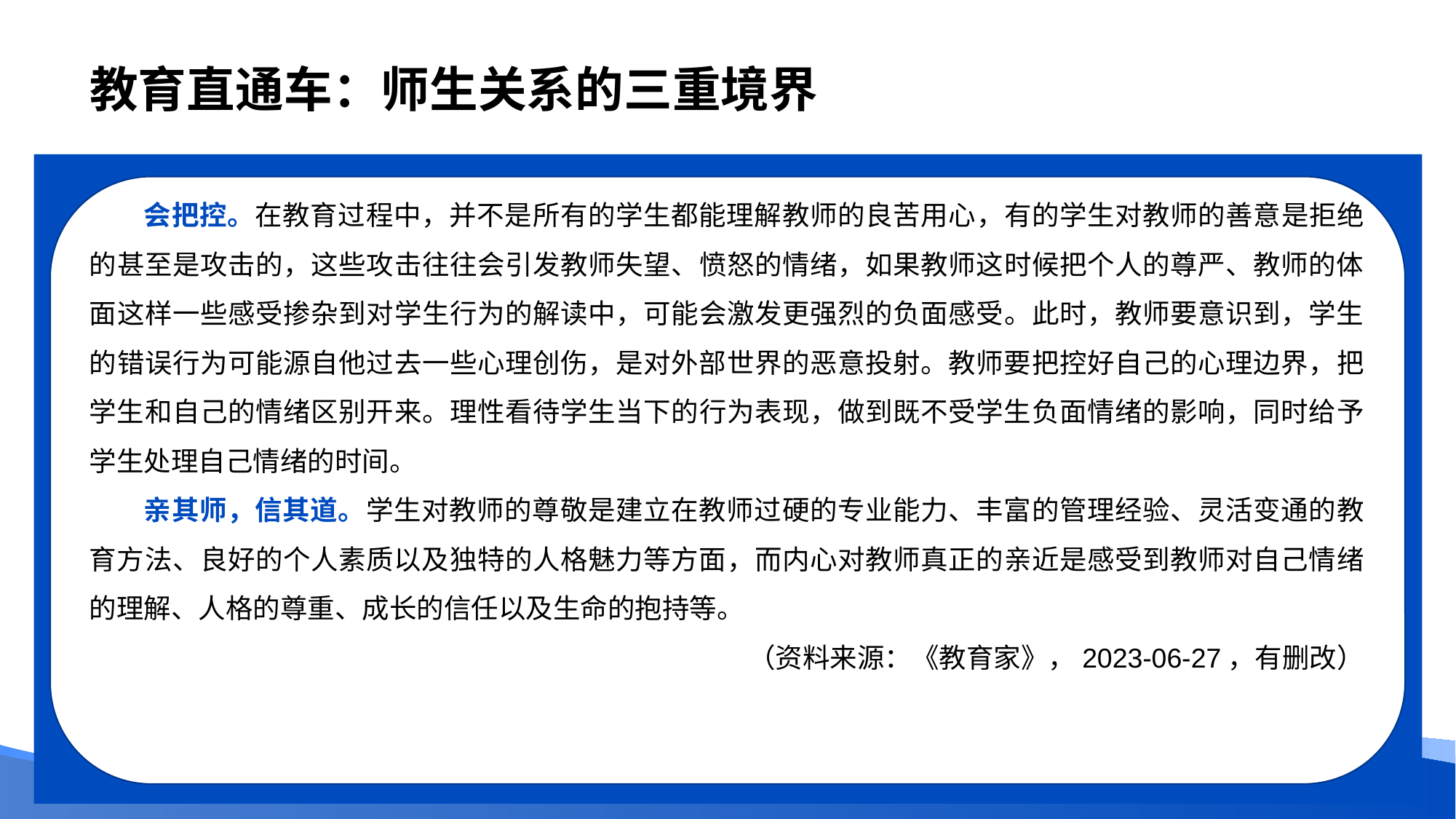

# 教育直通车：师生关系的三重境界

会把控。在教育过程中，并不是所有的学生都能理解教师的良苦用心，有的学生对教师的善意是拒绝的甚至是攻击的，这些攻击往往会引发教师失望、愤怒的情绪，如果教师这时候把个人的尊严、教师的体面这样一些感受掺杂到对学生行为的解读中，可能会激发更强烈的负面感受。此时，教师要意识到，学生的错误行为可能源自他过去一些心理创伤，是对外部世界的恶意投射。教师要把控好自己的心理边界，把学生和自己的情绪区别开来。理性看待学生当下的行为表现，做到既不受学生负面情绪的影响，同时给予学生处理自己情绪的时间。
亲其师，信其道。学生对教师的尊敬是建立在教师过硬的专业能力、丰富的管理经验、灵活变通的教育方法、良好的个人素质以及独特的人格魅力等方面，而内心对教师真正的亲近是感受到教师对自己情绪的理解、人格的尊重、成长的信任以及生命的抱持等。
（资料来源：《教育家》，2023-06-27，有删改）